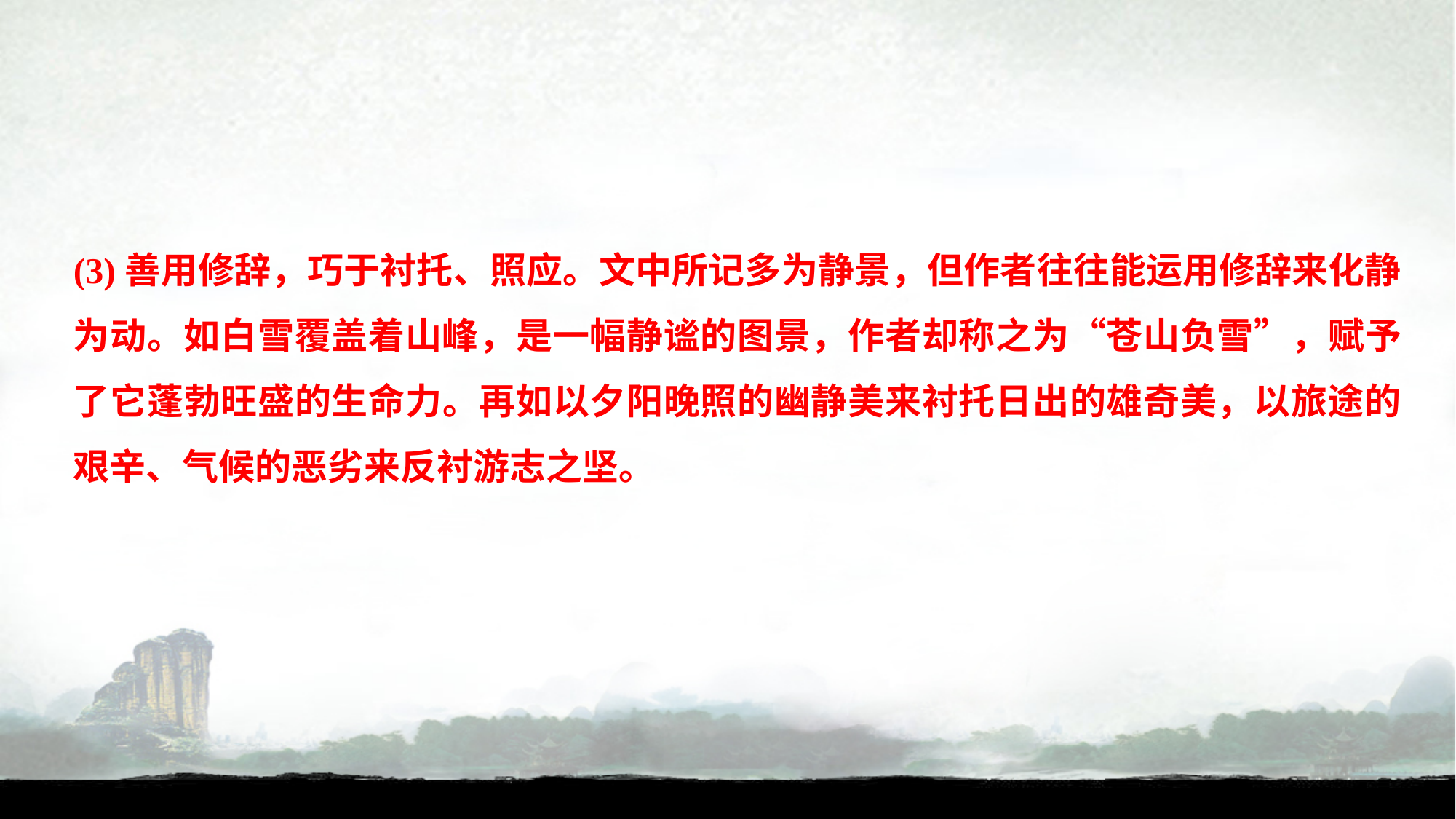

(3)善用修辞，巧于衬托、照应。文中所记多为静景，但作者往往能运用修辞来化静为动。如白雪覆盖着山峰，是一幅静谧的图景，作者却称之为“苍山负雪”，赋予了它蓬勃旺盛的生命力。再如以夕阳晚照的幽静美来衬托日出的雄奇美，以旅途的艰辛、气候的恶劣来反衬游志之坚。